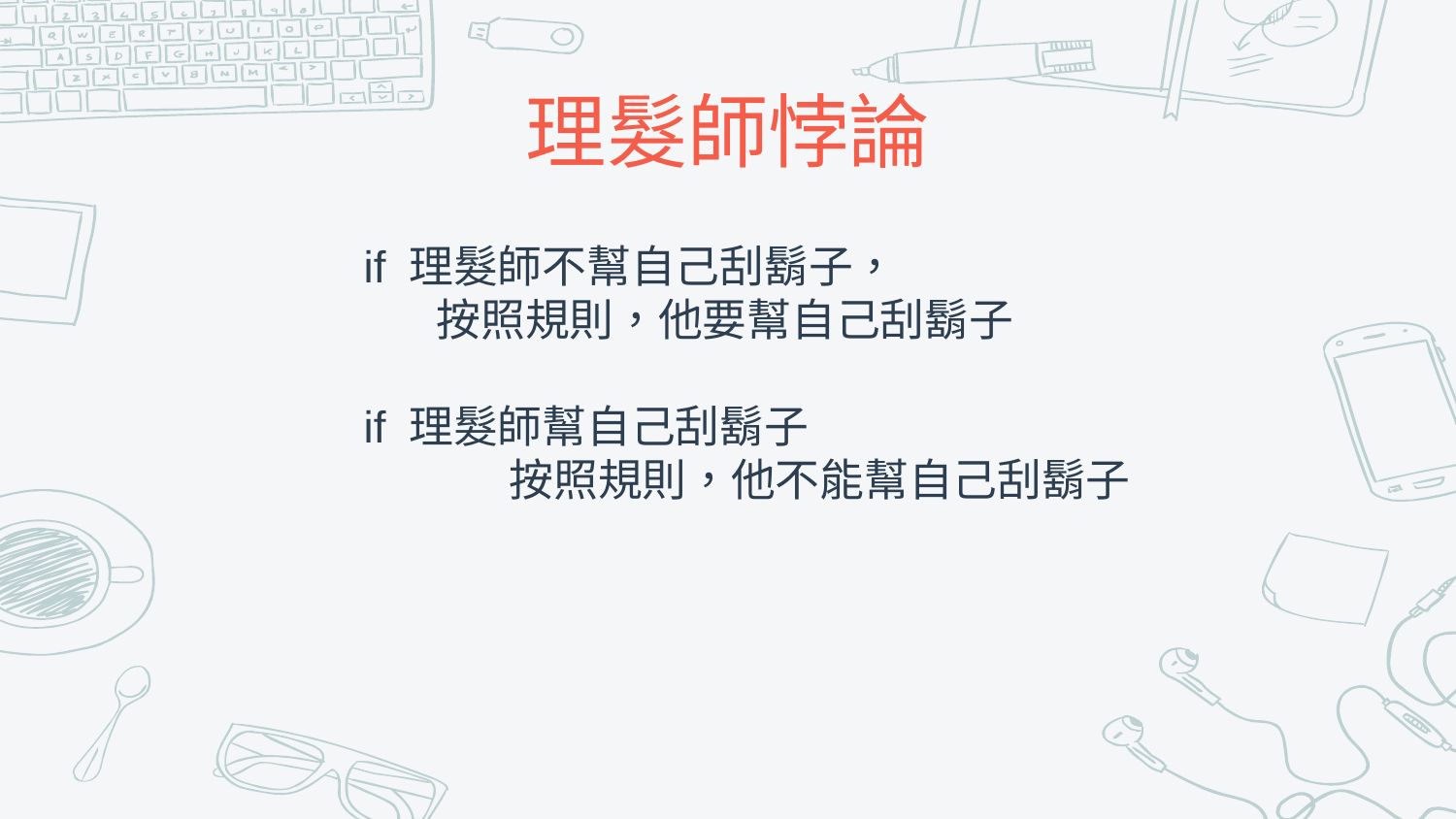

# 理髮師悖論
if 理髮師不幫自己刮鬍子，
按照規則，他要幫自己刮鬍子

if 理髮師幫自己刮鬍子
	按照規則，他不能幫自己刮鬍子